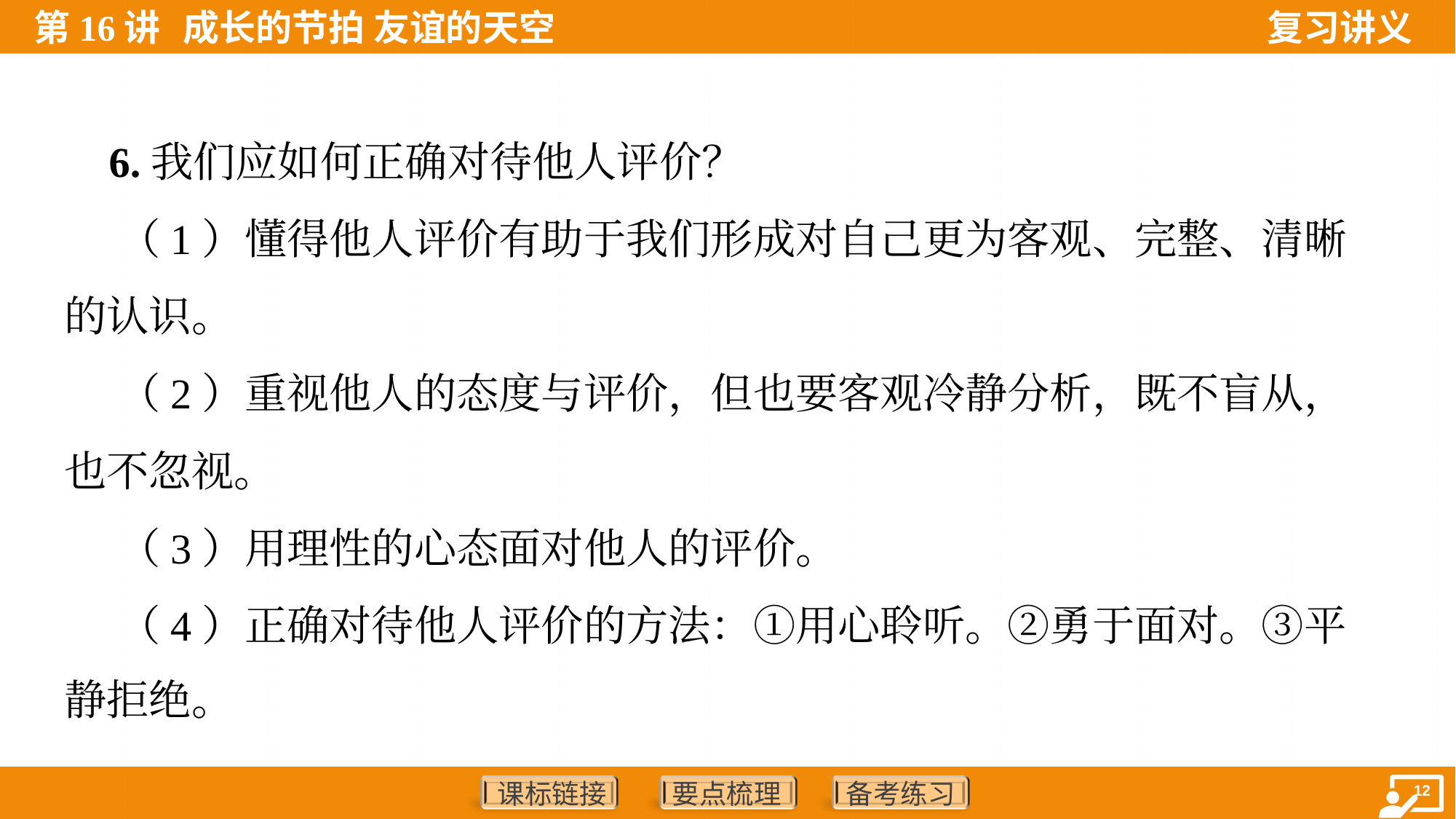

6.我们应如何正确对待他人评价？
    （1）懂得他人评价有助于我们形成对自己更为客观、完整、清晰
的认识。
    （2）重视他人的态度与评价，但也要客观冷静分析，既不盲从，
也不忽视。
    （3）用理性的心态面对他人的评价。
    （4）正确对待他人评价的方法：①用心聆听。②勇于面对。③平
静拒绝。